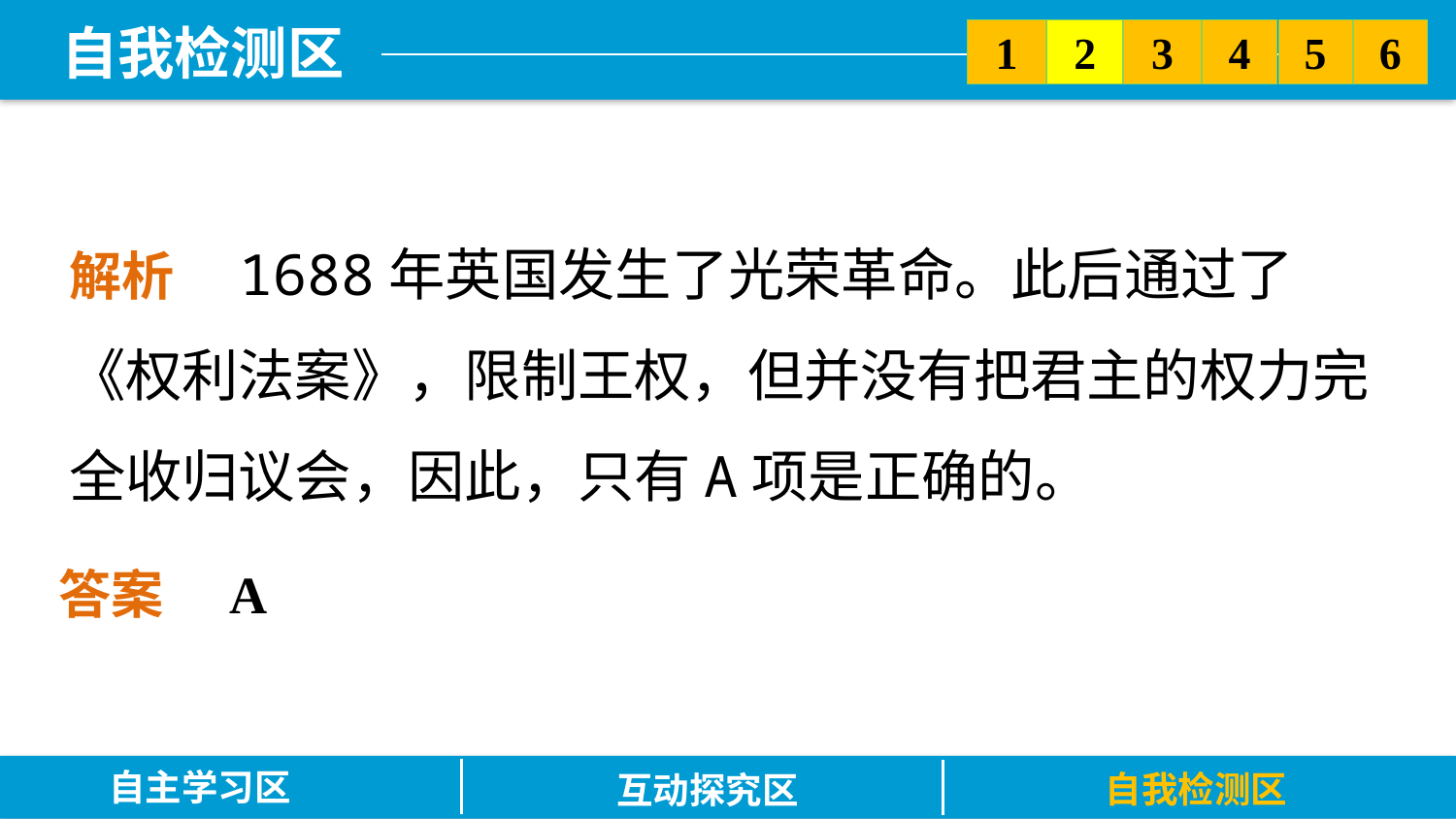

5
6
2
3
1
4
解析　1688年英国发生了光荣革命。此后通过了《权利法案》，限制王权，但并没有把君主的权力完全收归议会，因此，只有A项是正确的。
答案　A
自主学习区
自我检测区
互动探究区